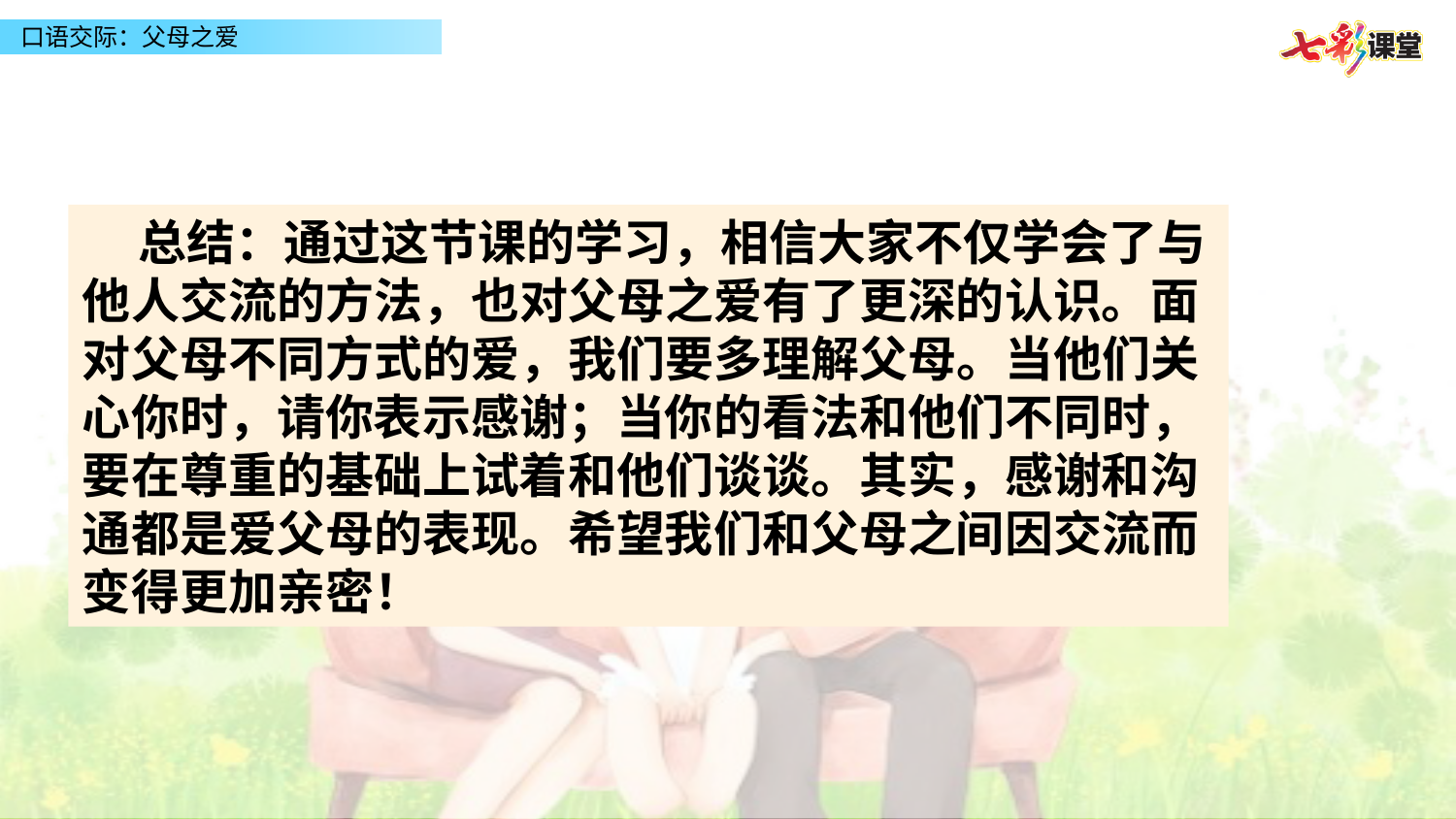

总结：通过这节课的学习，相信大家不仅学会了与他人交流的方法，也对父母之爱有了更深的认识。面对父母不同方式的爱，我们要多理解父母。当他们关心你时，请你表示感谢；当你的看法和他们不同时，要在尊重的基础上试着和他们谈谈。其实，感谢和沟通都是爱父母的表现。希望我们和父母之间因交流而变得更加亲密！